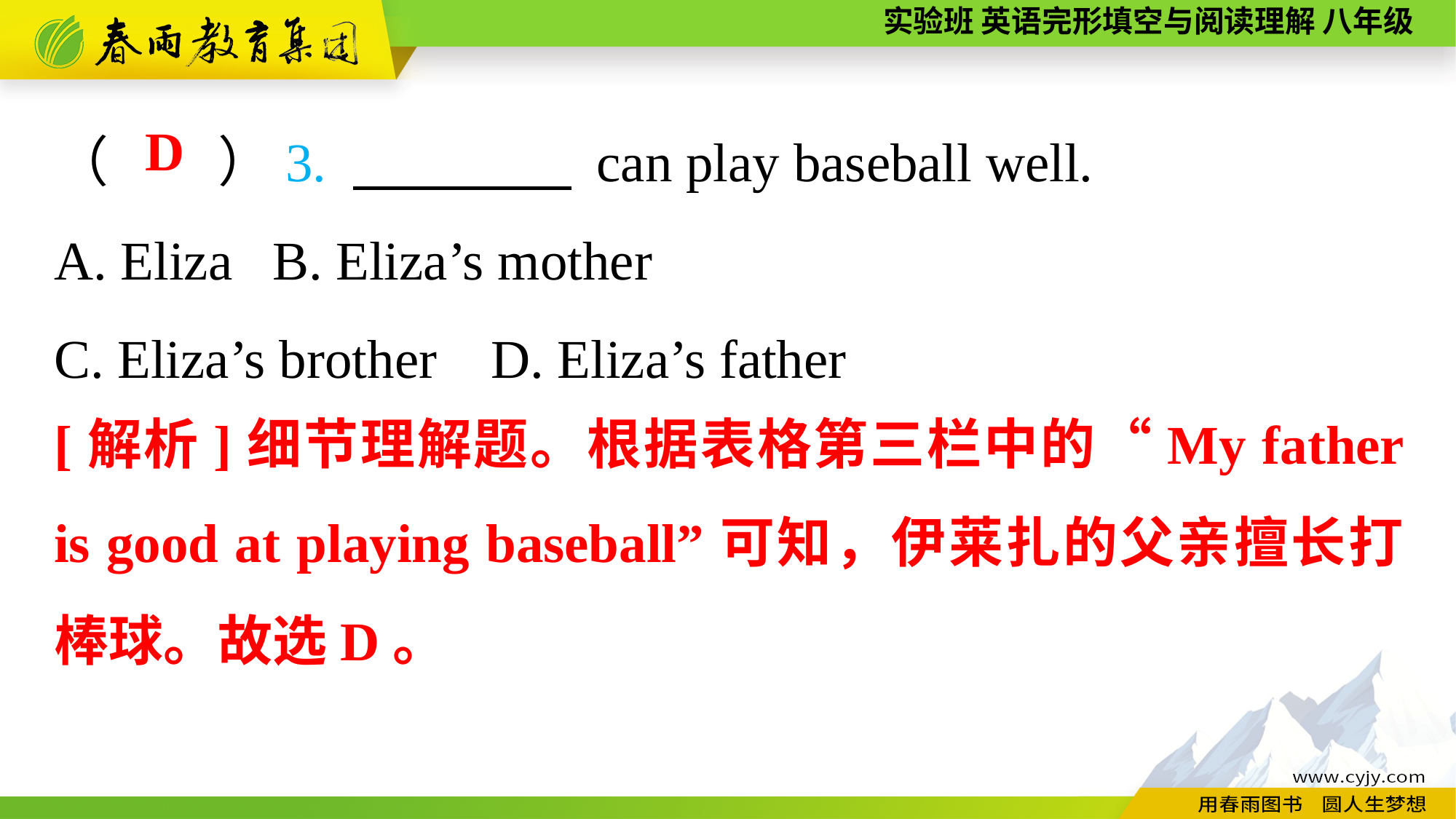

（　　）3. 　　　　 can play baseball well.
A. Eliza	B. Eliza’s mother
C. Eliza’s brother	D. Eliza’s father
D
[解析]细节理解题。根据表格第三栏中的“My father is good at playing baseball”可知，伊莱扎的父亲擅长打棒球。故选D。